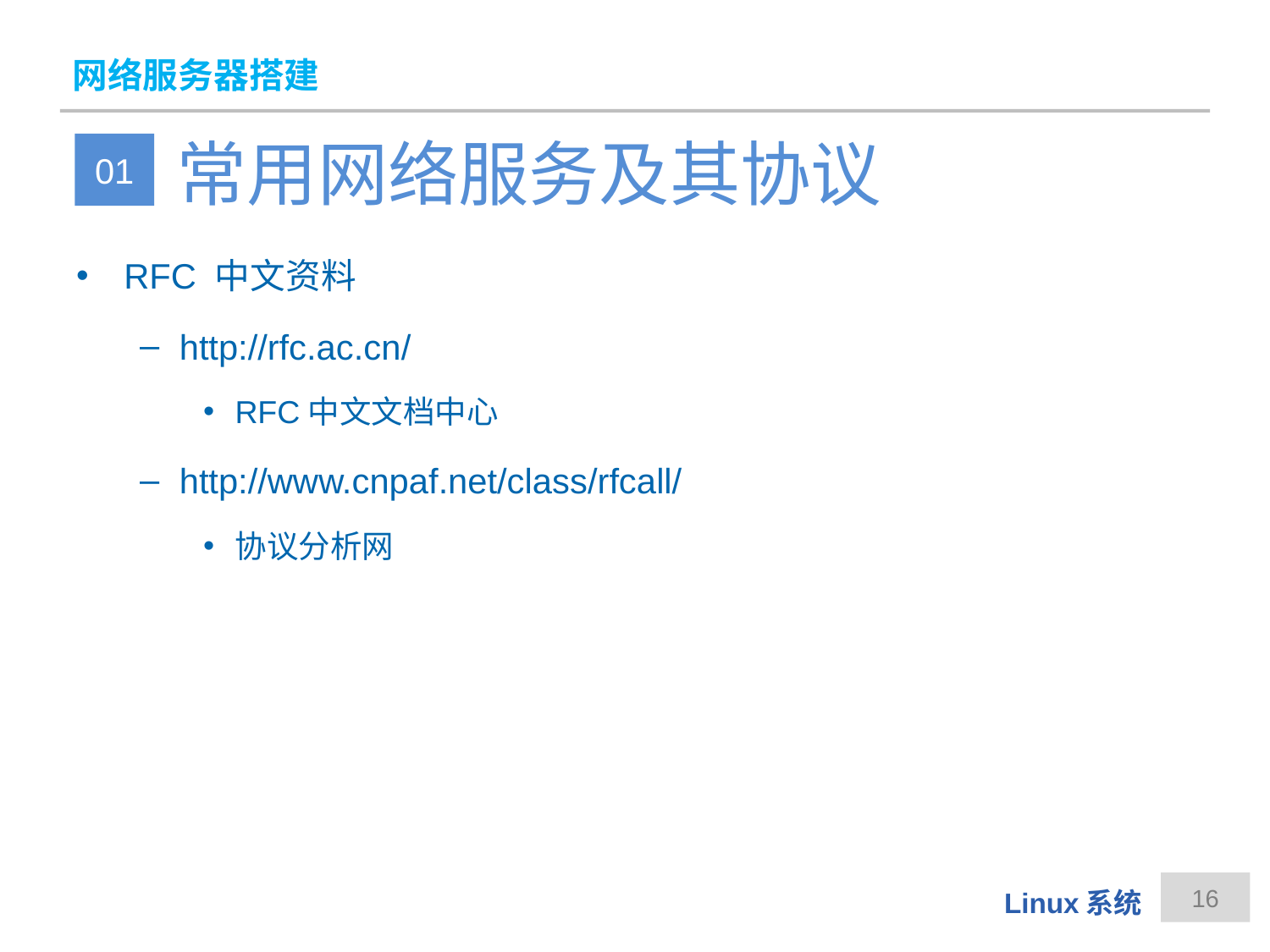

# 网络服务器搭建
常用网络服务及其协议
01
RFC 中文资料
http://rfc.ac.cn/
RFC中文文档中心
http://www.cnpaf.net/class/rfcall/
协议分析网